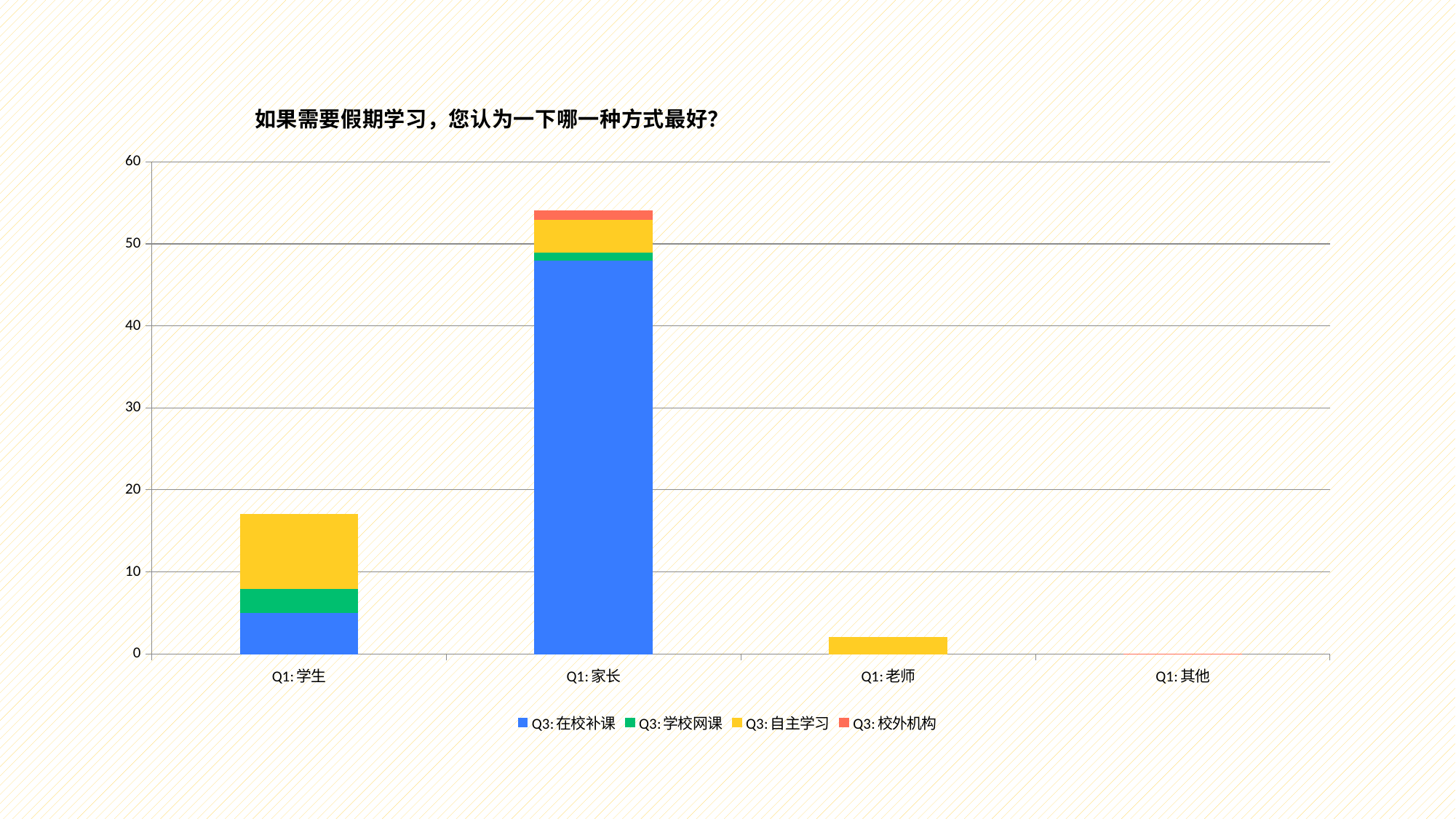

### Chart: 如果需要假期学习，您认为一下哪一种方式最好？

| Category | Q3:在校补课 | Q3:学校网课 | Q3:自主学习 | Q3:校外机构 |
|---|---|---|---|---|
| Q1:学生 | 5.0 | 3.0 | 9.0 | 0.0 |
| Q1:家长 | 48.0 | 1.0 | 4.0 | 1.0 |
| Q1:老师 | 0.0 | 0.0 | 2.0 | 0.0 |
| Q1:其他 | 0.0 | 0.0 | 0.0 | 0.0 |